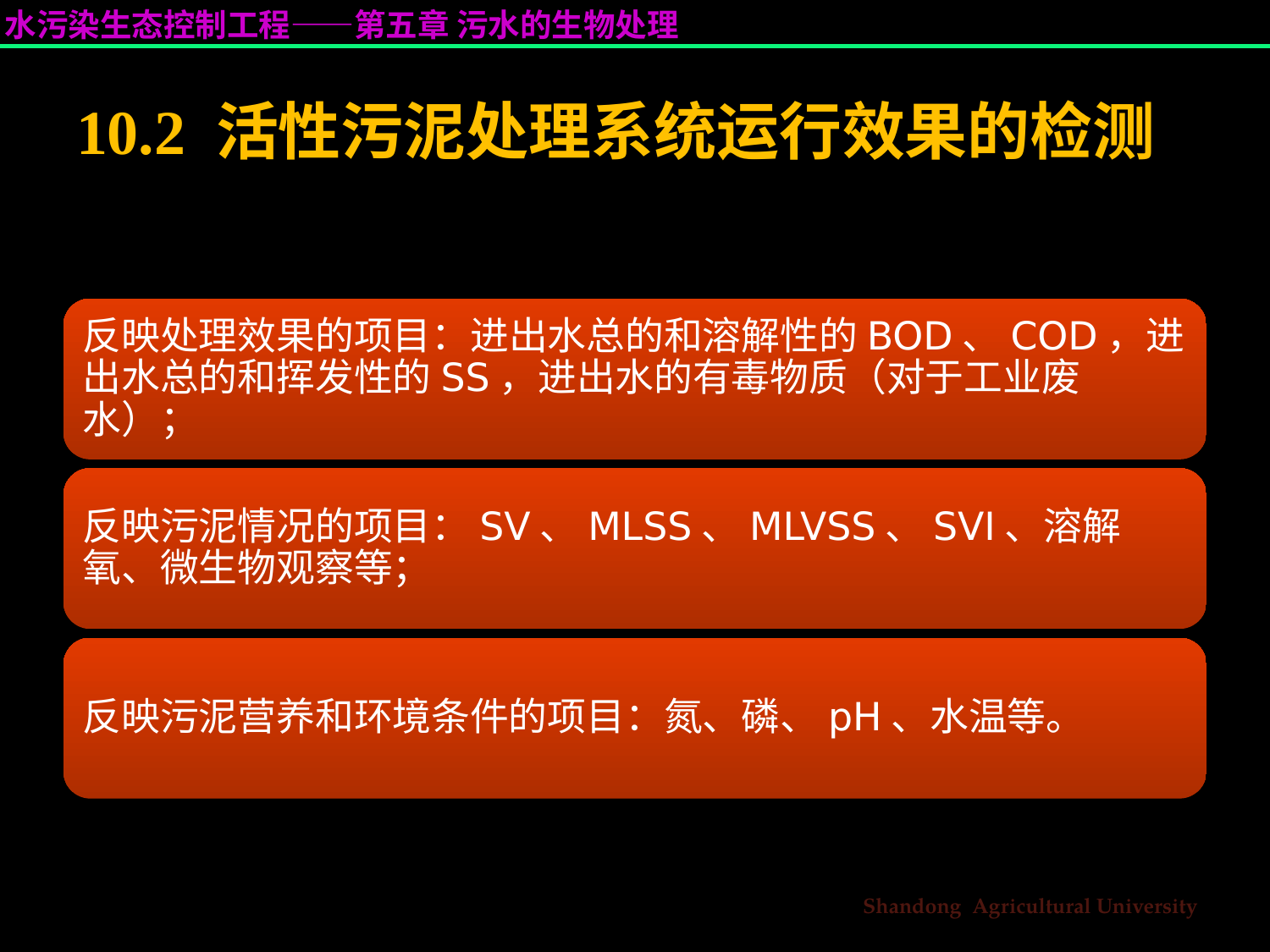

# 10.2 活性污泥处理系统运行效果的检测
反映处理效果的项目：进出水总的和溶解性的BOD、COD，进出水总的和挥发性的SS，进出水的有毒物质（对于工业废水）；
反映污泥情况的项目：SV、MLSS、MLVSS、SVI、溶解氧、微生物观察等；
反映污泥营养和环境条件的项目：氮、磷、pH、水温等。